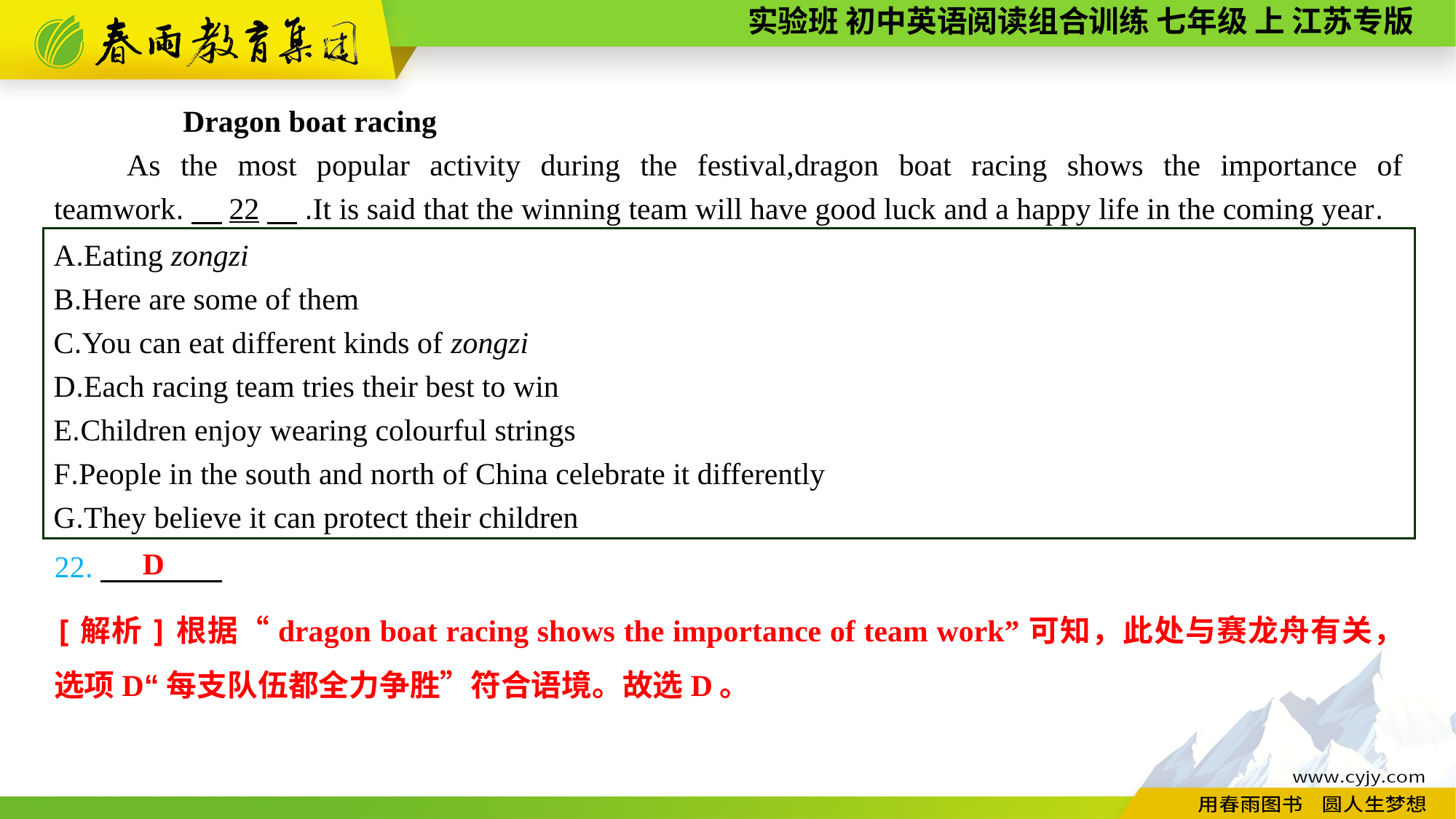

Dragon boat racing
As the most popular activity during the festival,dragon boat racing shows the importance of teamwork.　22　.It is said that the winning team will have good luck and a happy life in the coming year.
A.Eating zongzi
B.Here are some of them
C.You can eat different kinds of zongzi
D.Each racing team tries their best to win
E.Children enjoy wearing colourful strings
F.People in the south and north of China celebrate it differently
G.They believe it can protect their children

D
22.
[解析]根据“dragon boat racing shows the importance of team work”可知，此处与赛龙舟有关，选项D“每支队伍都全力争胜”符合语境。故选D。